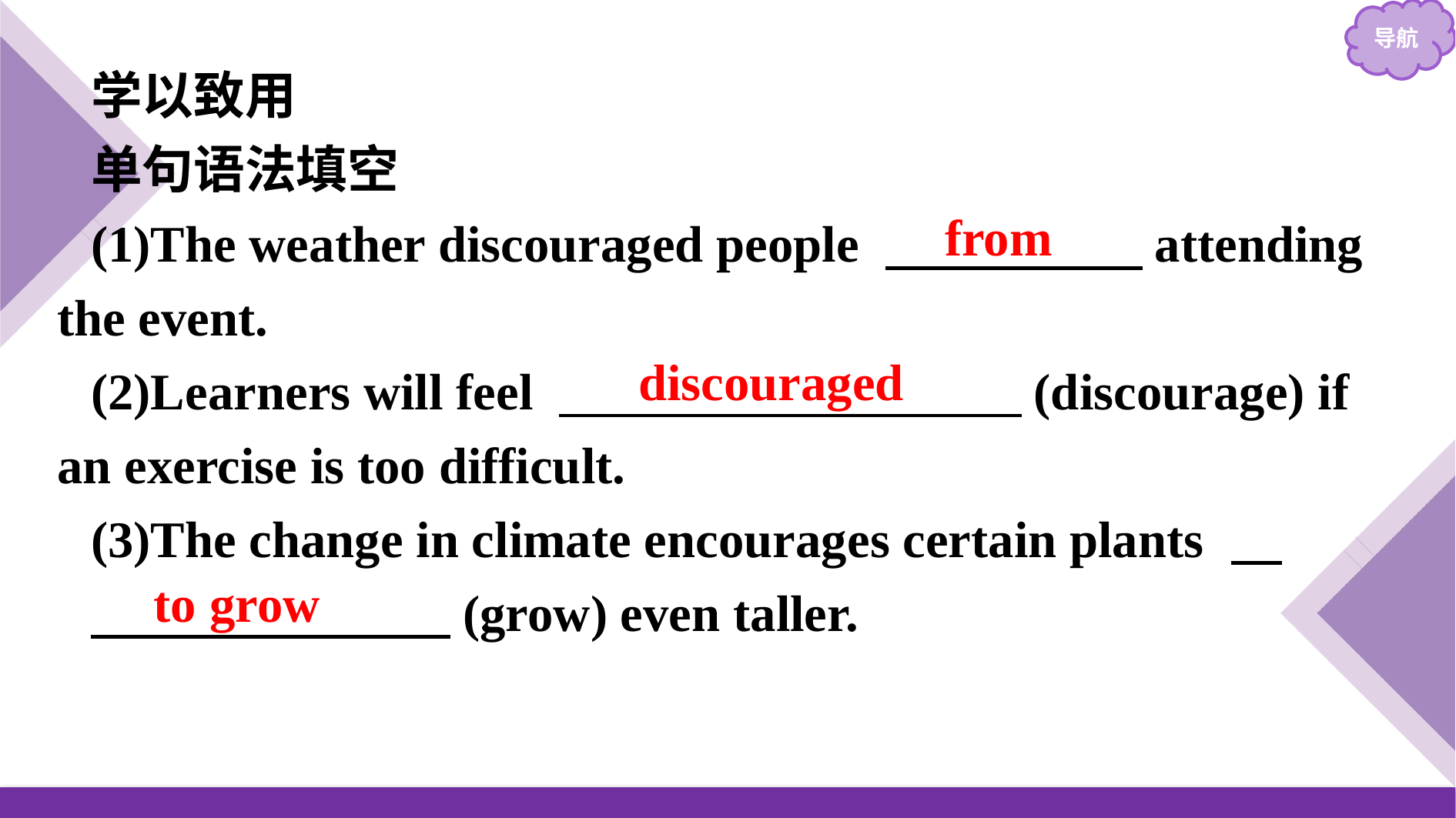

学以致用
单句语法填空
(1)The weather discouraged people 　　　　　attending the event.
(2)Learners will feel 　　　　　　　　　(discourage) if an exercise is too difficult.
(3)The change in climate encourages certain plants
　　　　　　　(grow) even taller.
from
discouraged
to grow